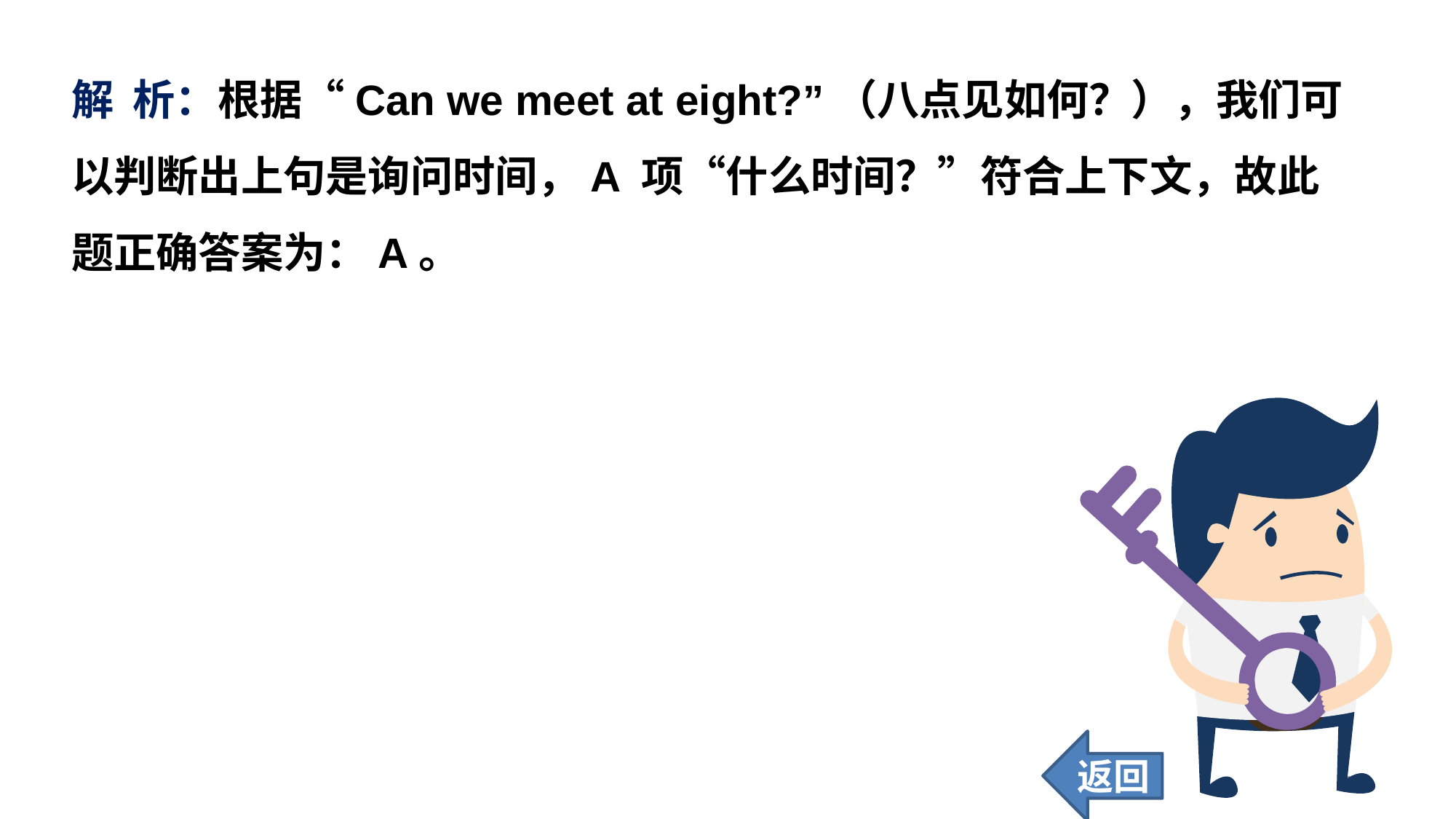

解  析：根据“Can we meet at eight?”（八点见如何？），我们可以判断出上句是询问时间，A 项“什么时间？”符合上下文，故此题正确答案为：A。

返回
130